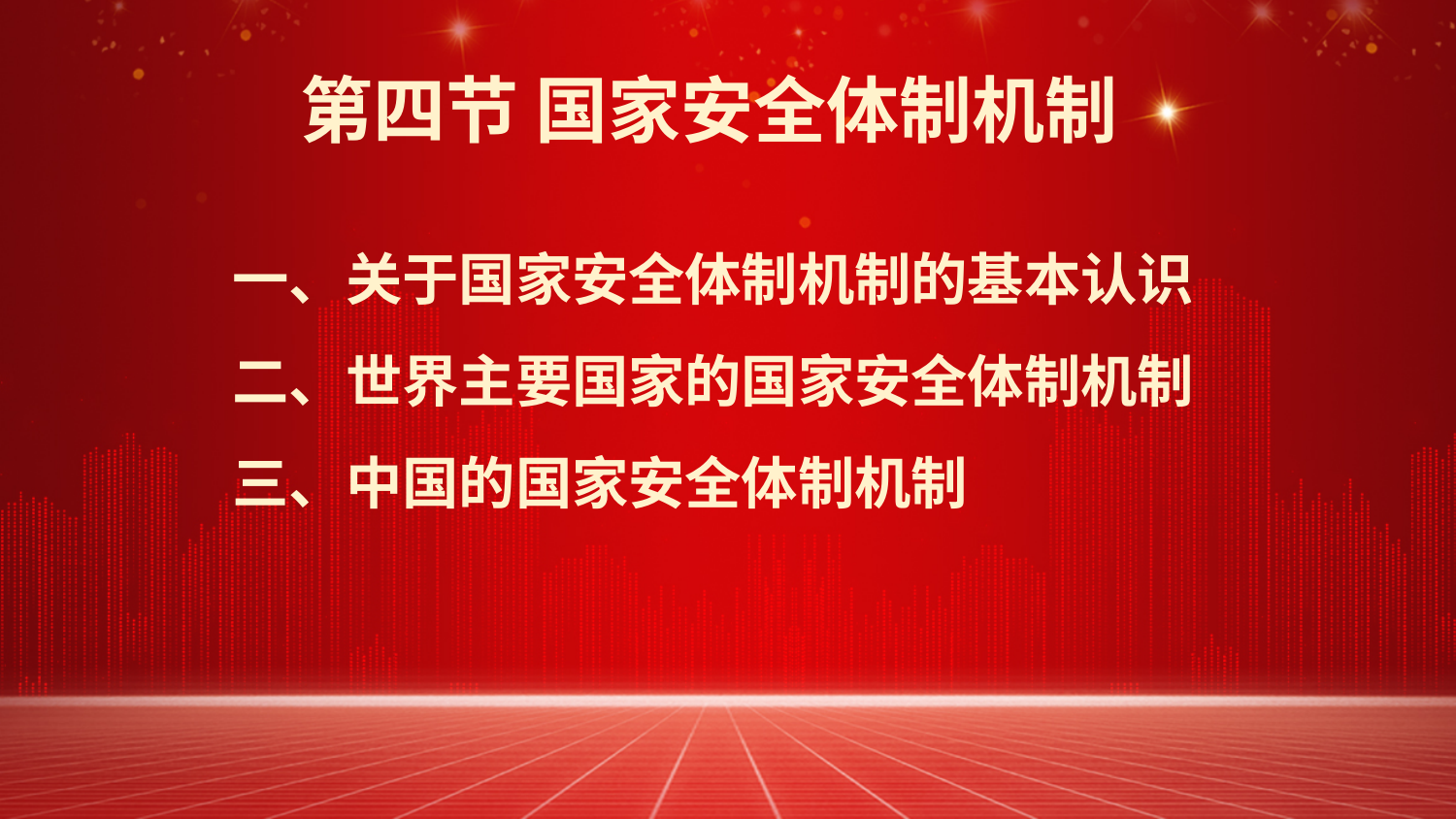

第四节 国家安全体制机制

一、关于国家安全体制机制的基本认识二、世界主要国家的国家安全体制机制三、中国的国家安全体制机制